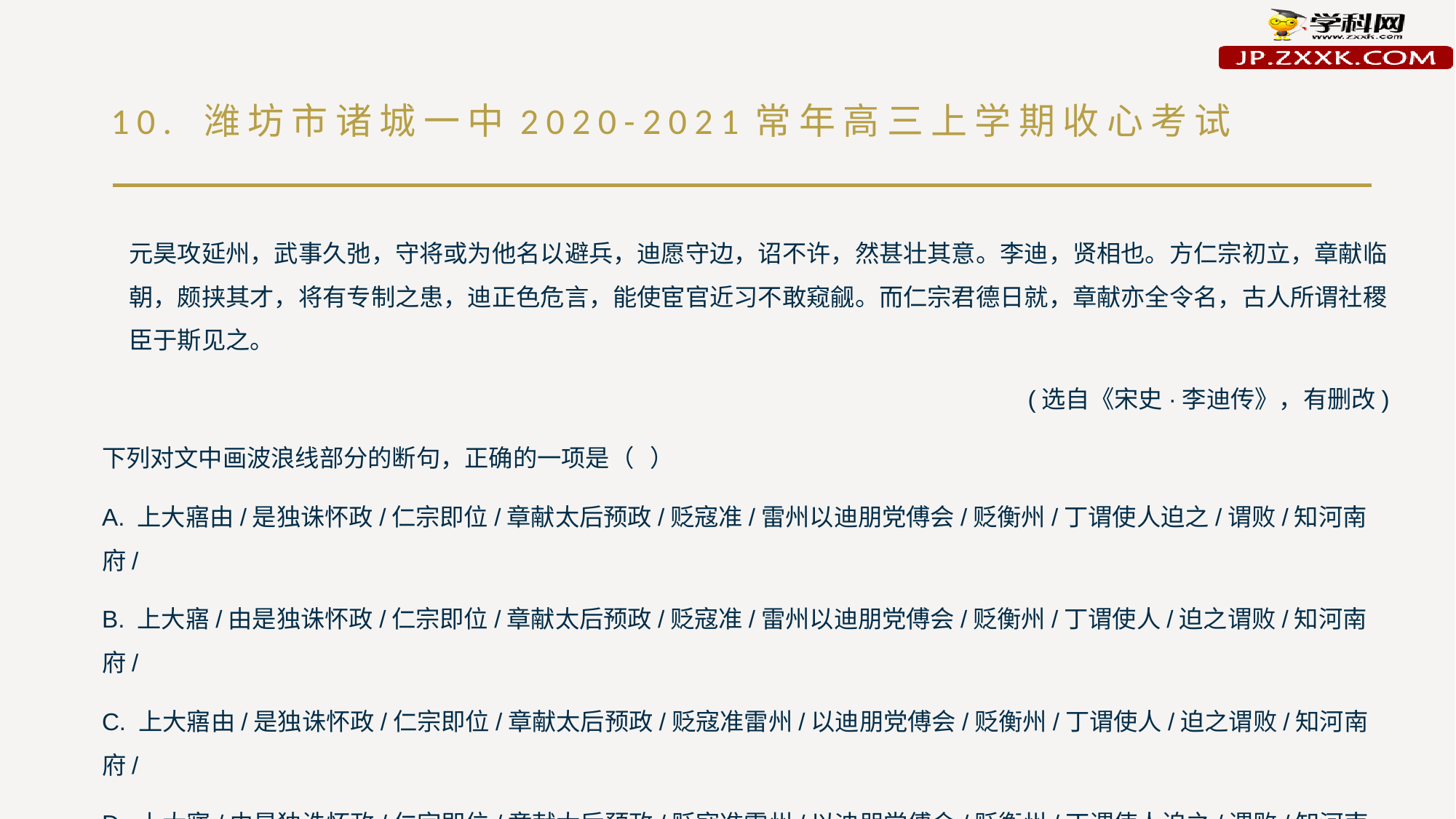

# 10. 潍坊市诸城一中2020-2021常年高三上学期收心考试
元昊攻延州，武事久弛，守将或为他名以避兵，迪愿守边，诏不许，然甚壮其意。李迪，贤相也。方仁宗初立，章献临朝，颇挟其才，将有专制之患，迪正色危言，能使宦官近习不敢窥觎。而仁宗君德日就，章献亦全令名，古人所谓社稷臣于斯见之。
(选自《宋史·李迪传》，有删改)
下列对文中画波浪线部分的断句，正确的一项是（   ）
A. 上大寤由/是独诛怀政/仁宗即位/章献太后预政/贬寇准/雷州以迪朋党傅会/贬衡州/丁谓使人迫之/谓败/知河南府/
B. 上大寤/由是独诛怀政/仁宗即位/章献太后预政/贬寇准/雷州以迪朋党傅会/贬衡州/丁谓使人/迫之谓败/知河南府/
C. 上大寤由/是独诛怀政/仁宗即位/章献太后预政/贬寇准雷州/以迪朋党傅会/贬衡州/丁谓使人/迫之谓败/知河南府/
D. 上大寤/由是独诛怀政/仁宗即位/章献太后预政/贬寇准雷州/以迪朋党傅会/贬衡州/丁谓使人迫之/谓败/知河南府/